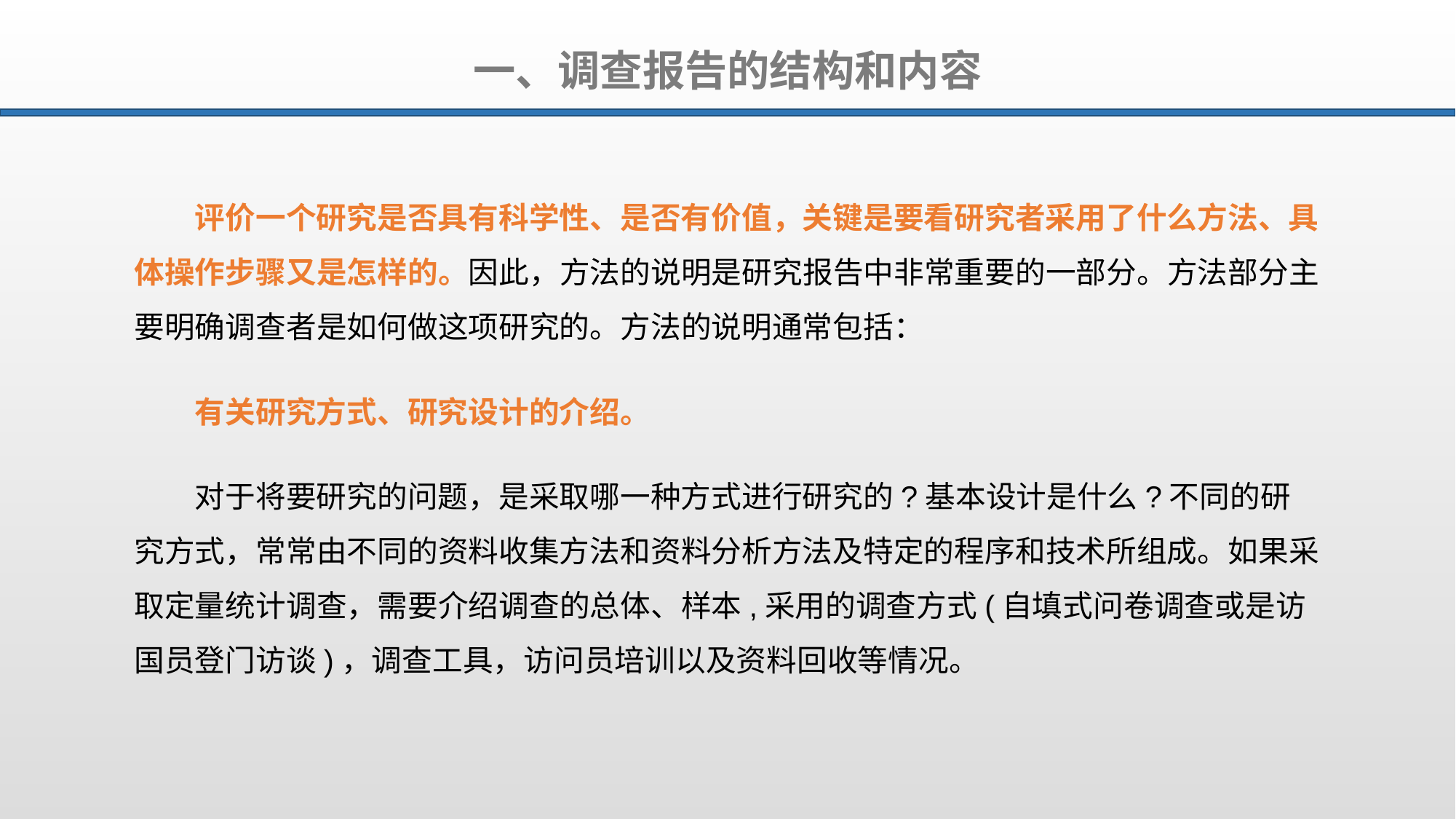

一、调查报告的结构和内容

评价一个研究是否具有科学性、是否有价值，关键是要看研究者采用了什么方法、具体操作步骤又是怎样的。因此，方法的说明是研究报告中非常重要的一部分。方法部分主要明确调查者是如何做这项研究的。方法的说明通常包括：
有关研究方式、研究设计的介绍。
对于将要研究的问题，是采取哪一种方式进行研究的?基本设计是什么?不同的研究方式，常常由不同的资料收集方法和资料分析方法及特定的程序和技术所组成。如果采取定量统计调查，需要介绍调查的总体、样本,采用的调查方式(自填式问卷调查或是访国员登门访谈)，调查工具，访问员培训以及资料回收等情况。